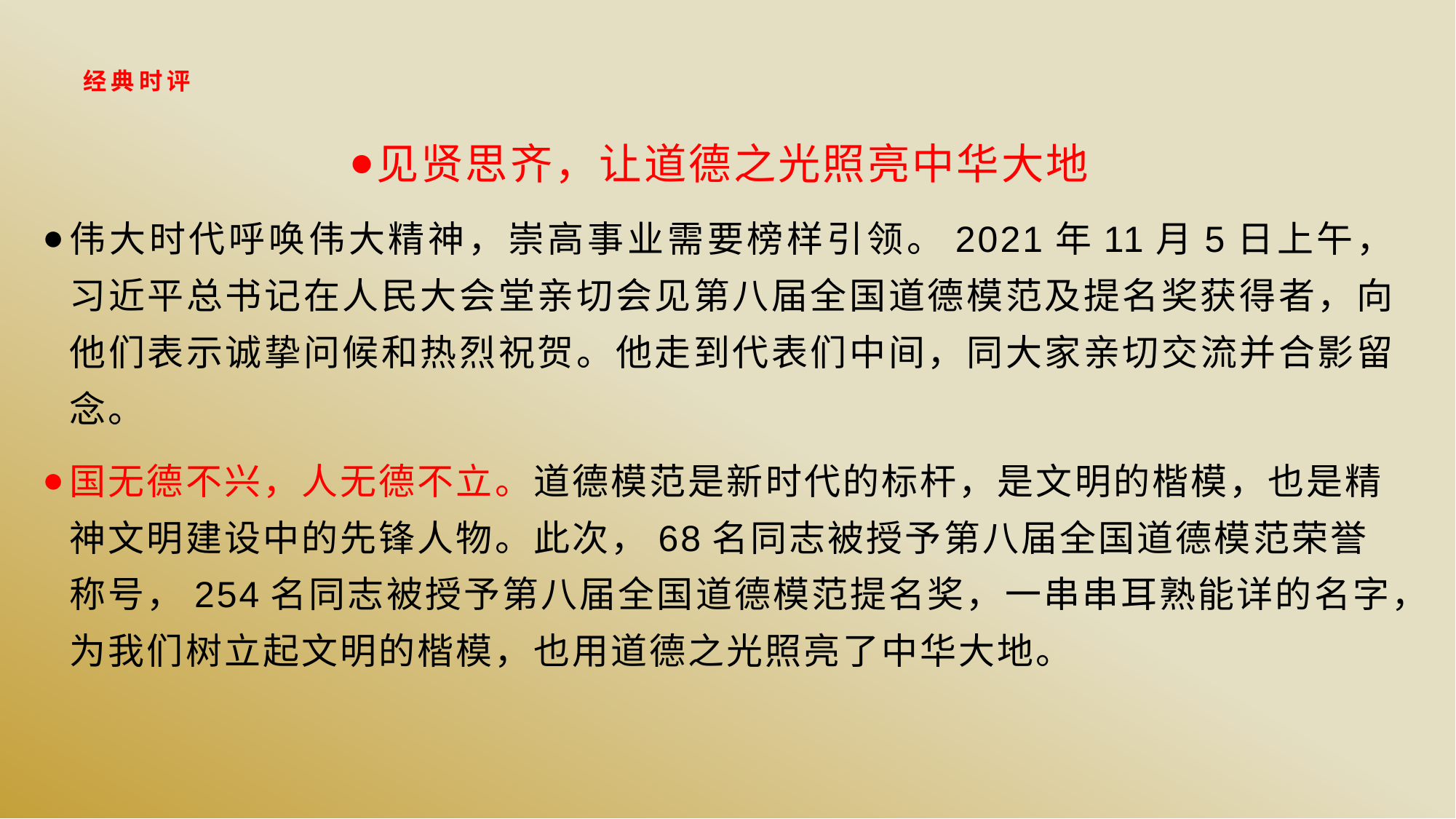

# 经典时评
见贤思齐，让道德之光照亮中华大地
伟大时代呼唤伟大精神，崇高事业需要榜样引领。2021年11月5日上午，习近平总书记在人民大会堂亲切会见第八届全国道德模范及提名奖获得者，向他们表示诚挚问候和热烈祝贺。他走到代表们中间，同大家亲切交流并合影留念。
国无德不兴，人无德不立。道德模范是新时代的标杆，是文明的楷模，也是精神文明建设中的先锋人物。此次，68名同志被授予第八届全国道德模范荣誉称号，254名同志被授予第八届全国道德模范提名奖，一串串耳熟能详的名字，为我们树立起文明的楷模，也用道德之光照亮了中华大地。